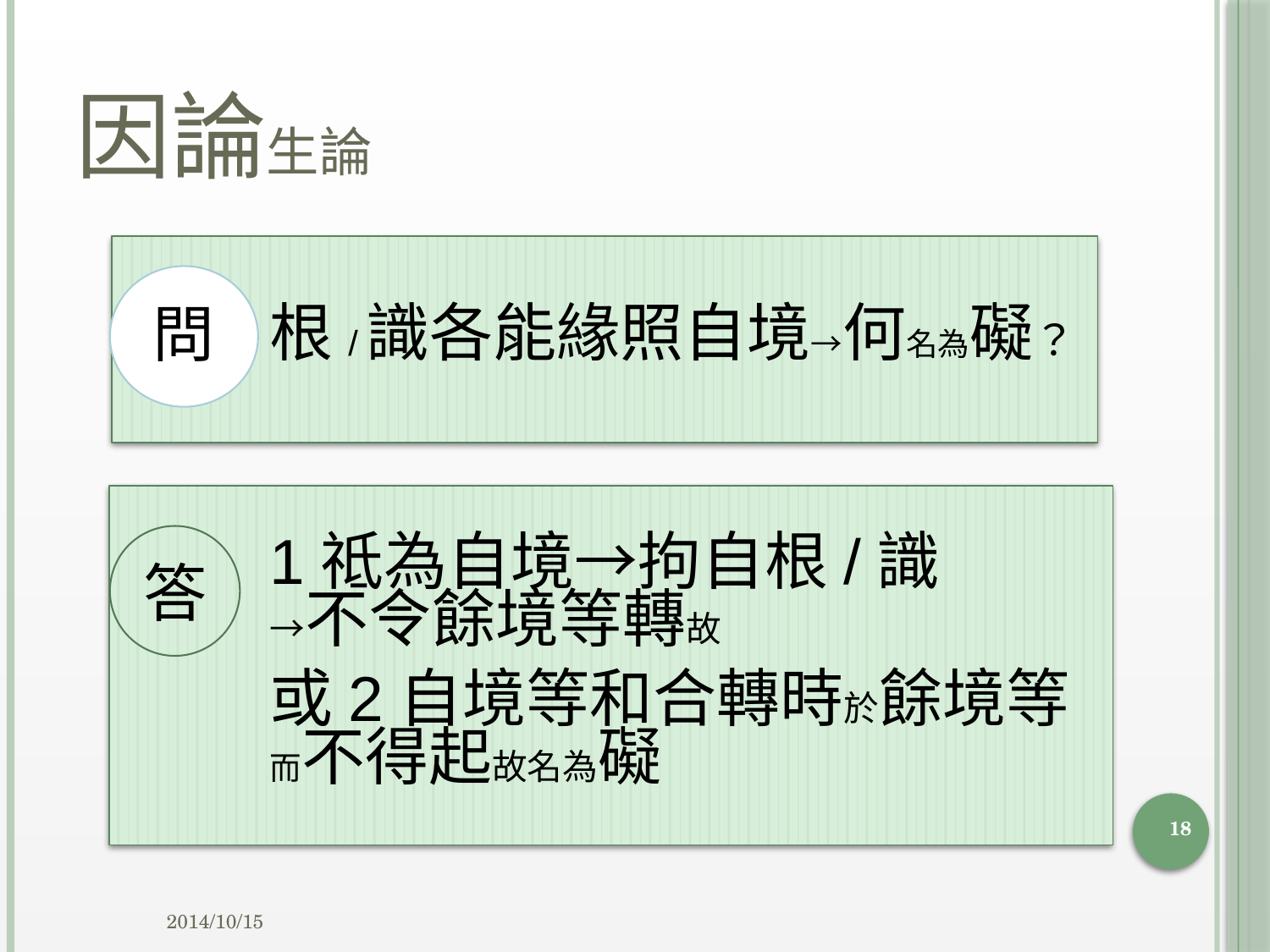

# 因論生論
根/識各能緣照自境→何名為礙？
1祗為自境→拘自根/識          →不令餘境等轉故
或2自境等和合轉時於餘境等而不得起故名為礙
問
答
18
2014/10/15